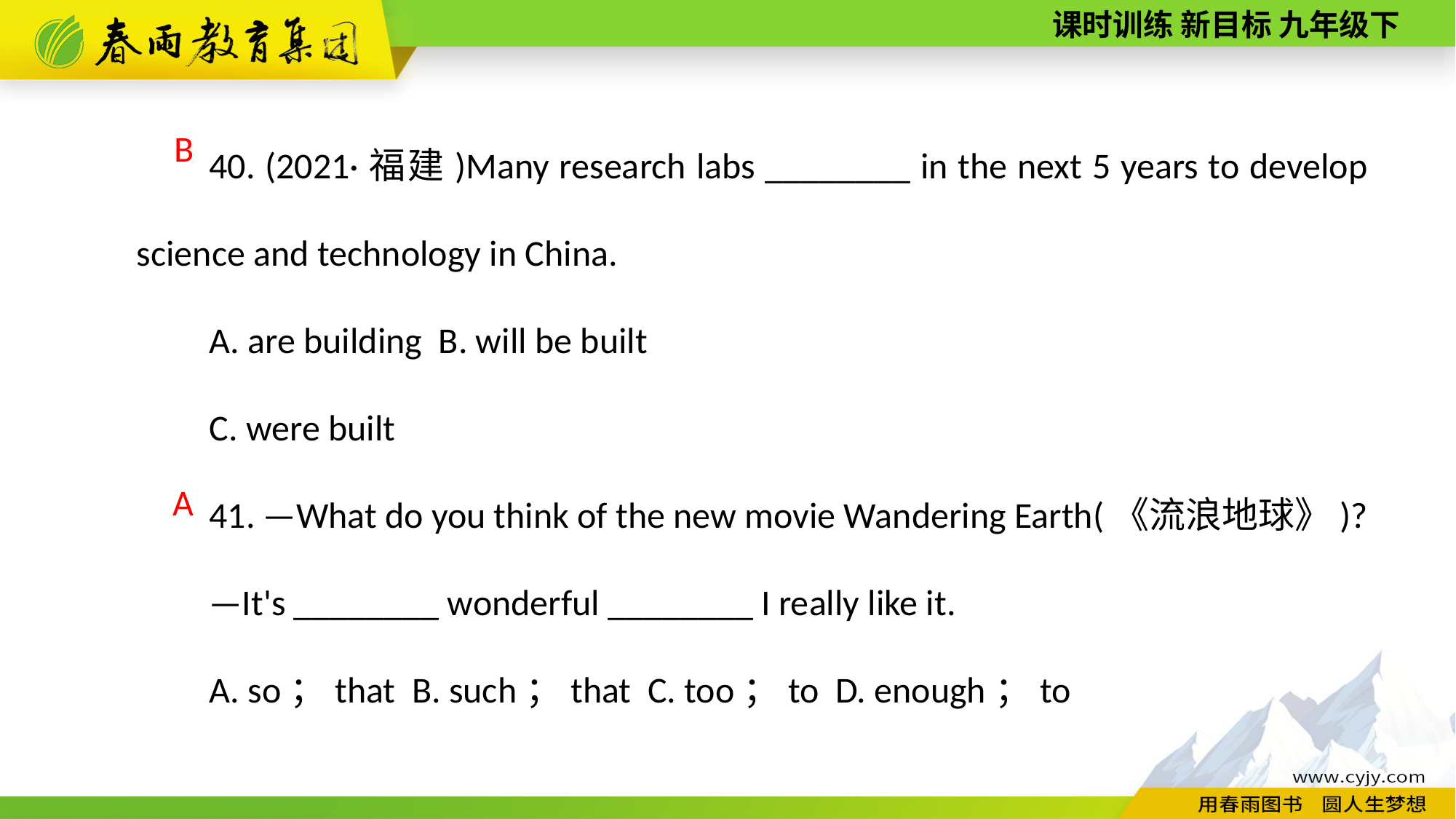

40. (2021·福建)Many research labs ________ in the next 5 years to develop science and technology in China.
A. are building  B. will be built
C. were built
41. —What do you think of the new movie Wandering Earth(《流浪地球》)?
—It's ________ wonderful ________ I really like it.
A. so；that  B. such；that  C. too；to  D. enough；to
B
A